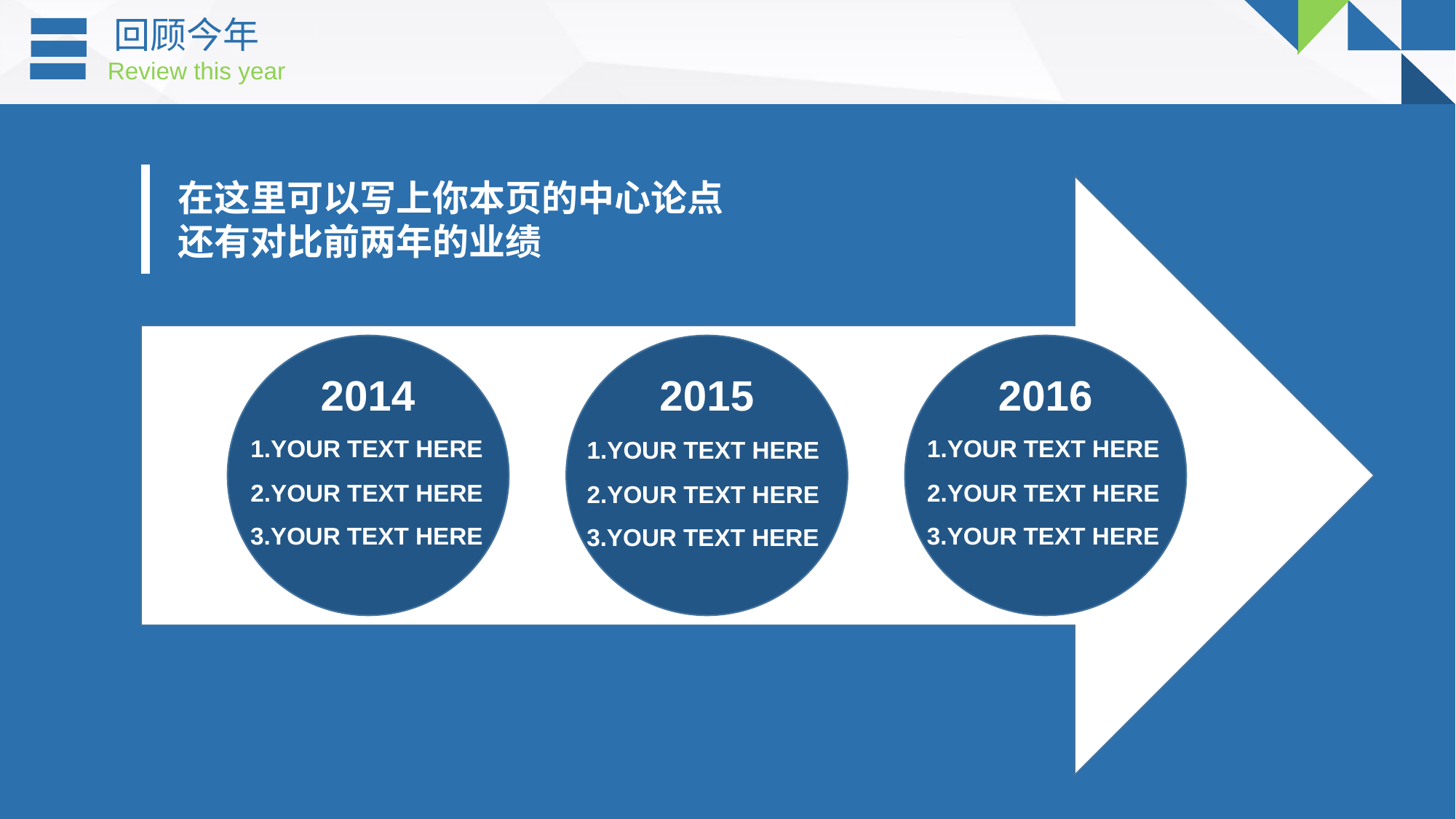

回顾今年

Review this year

在这里可以写上你本页的中心论点
还有对比前两年的业绩

2014
2015
2016
1.YOUR TEXT HERE
1.YOUR TEXT HERE
1.YOUR TEXT HERE
2.YOUR TEXT HERE
2.YOUR TEXT HERE
2.YOUR TEXT HERE
3.YOUR TEXT HERE
3.YOUR TEXT HERE
3.YOUR TEXT HERE